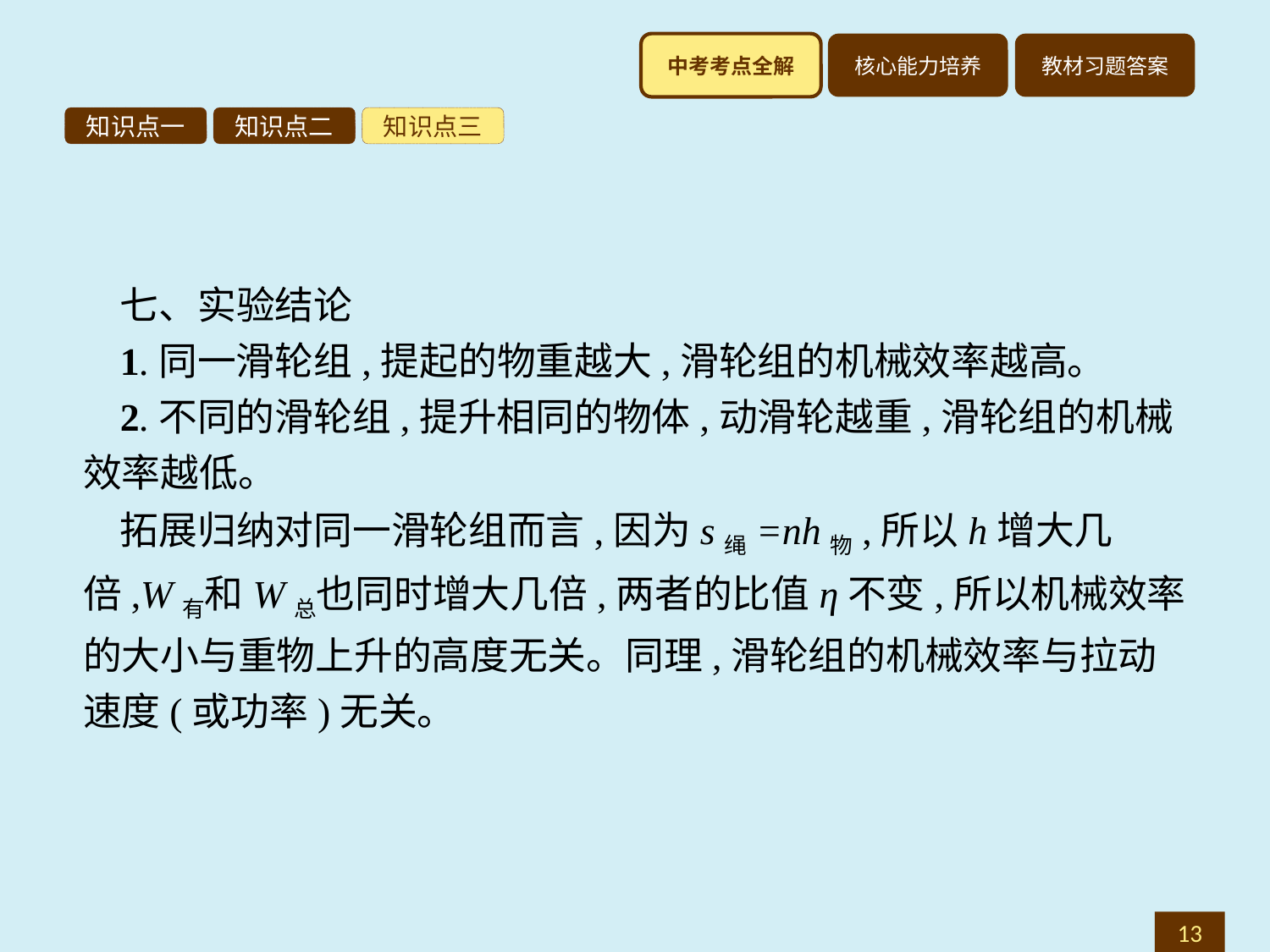

知识点一
知识点二
知识点三
七、实验结论
1.同一滑轮组,提起的物重越大,滑轮组的机械效率越高。
2.不同的滑轮组,提升相同的物体,动滑轮越重,滑轮组的机械效率越低。
拓展归纳对同一滑轮组而言,因为s绳=nh物,所以h增大几倍,W有和W总也同时增大几倍,两者的比值η不变,所以机械效率的大小与重物上升的高度无关。同理,滑轮组的机械效率与拉动速度(或功率)无关。